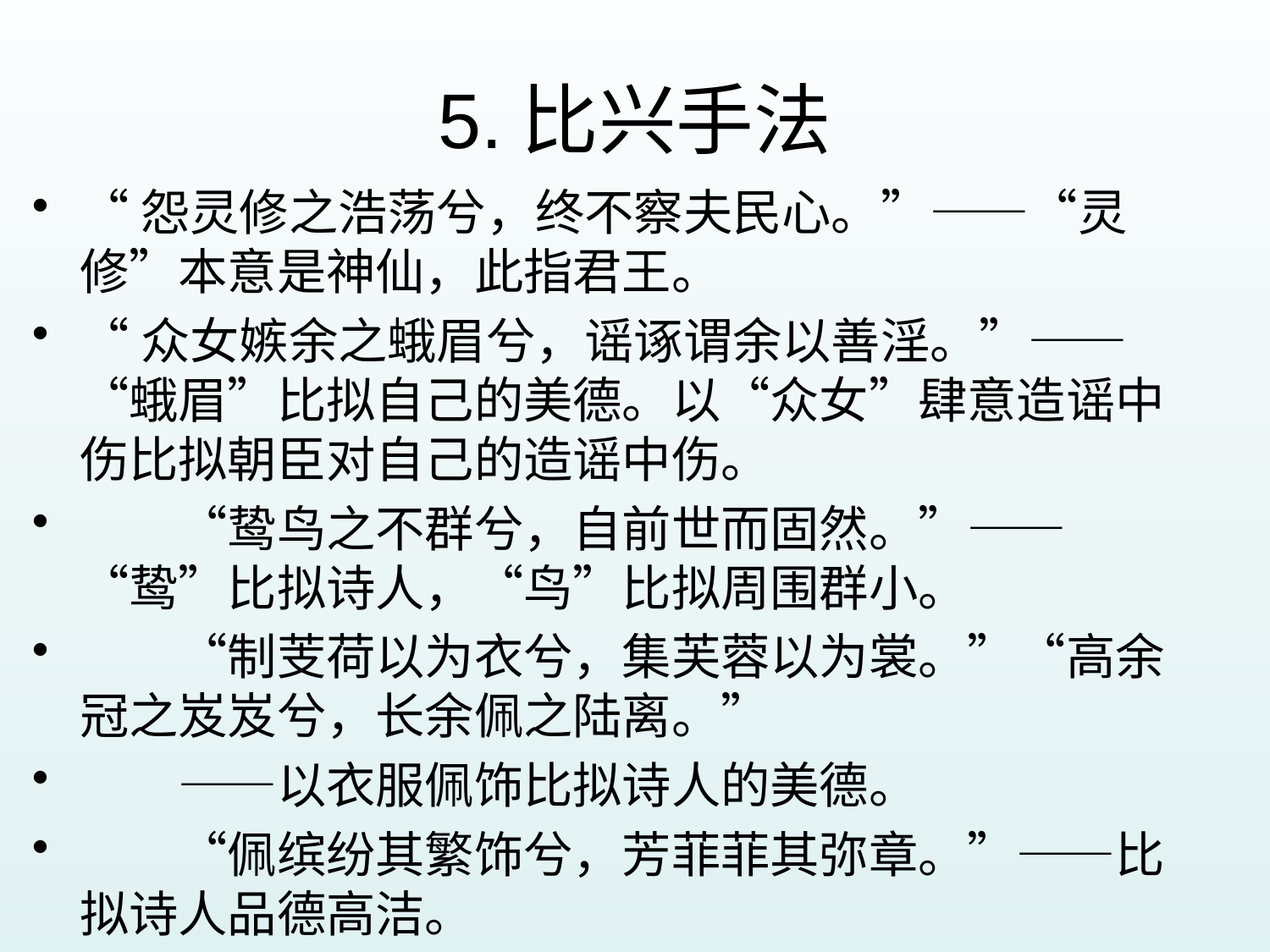

# 5.比兴手法
“怨灵修之浩荡兮，终不察夫民心。”——“灵修”本意是神仙，此指君王。
“众女嫉余之蛾眉兮，谣诼谓余以善淫。”——“蛾眉”比拟自己的美德。以“众女”肆意造谣中伤比拟朝臣对自己的造谣中伤。
　　“鸷鸟之不群兮，自前世而固然。”——“鸷”比拟诗人，“鸟”比拟周围群小。
　　“制芰荷以为衣兮，集芙蓉以为裳。”“高余冠之岌岌兮，长余佩之陆离。”
　　——以衣服佩饰比拟诗人的美德。
　　“佩缤纷其繁饰兮，芳菲菲其弥章。”——比拟诗人品德高洁。